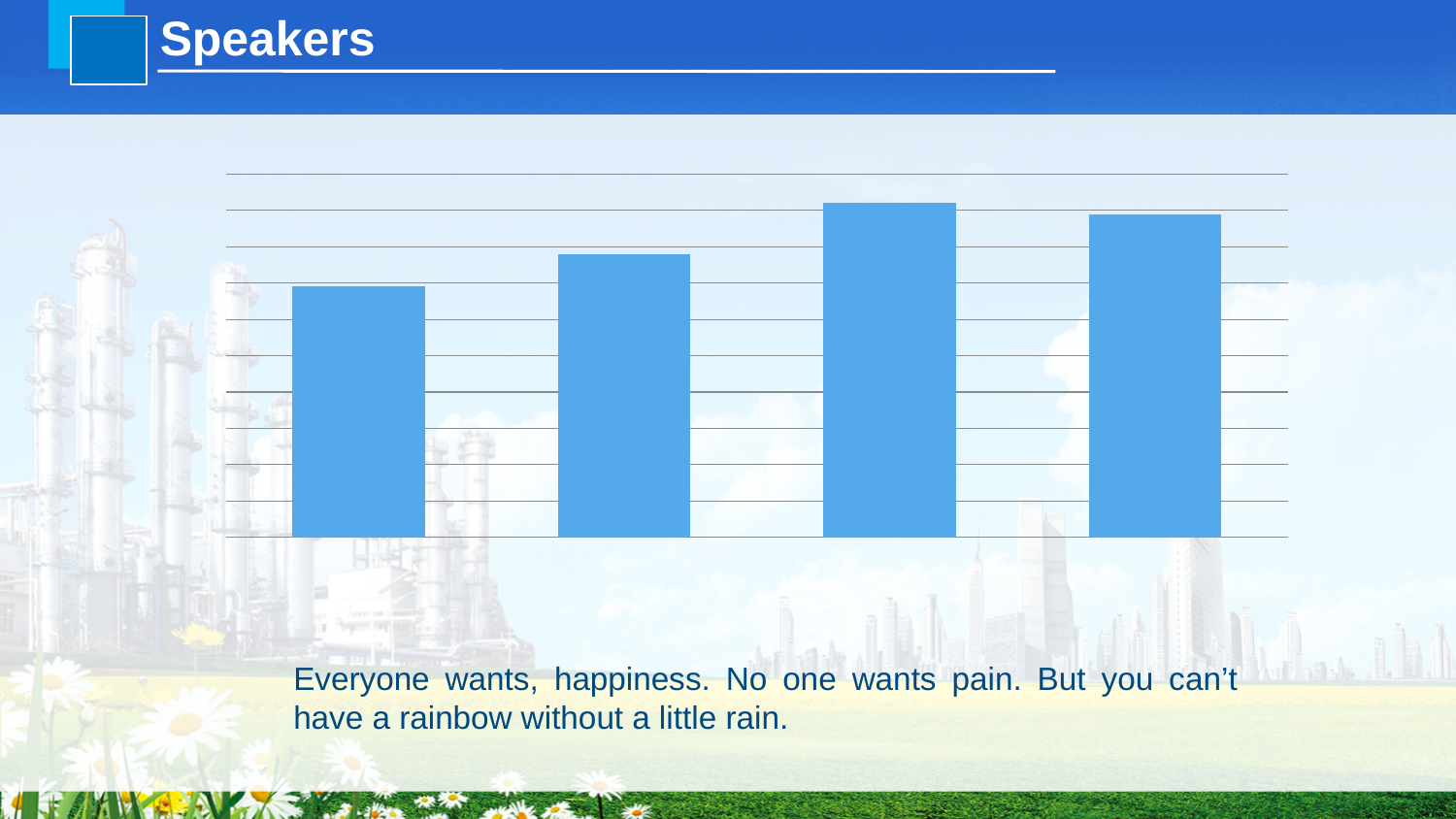

Speakers

### Chart

| Category | 销量 |
|---|---|
| Text1 | 6.9 |
| Text2 | 7.8 |
| Text3 | 9.2 |
| Text4 | 8.9 |
Everyone wants, happiness. No one wants pain. But you can’t have a rainbow without a little rain.